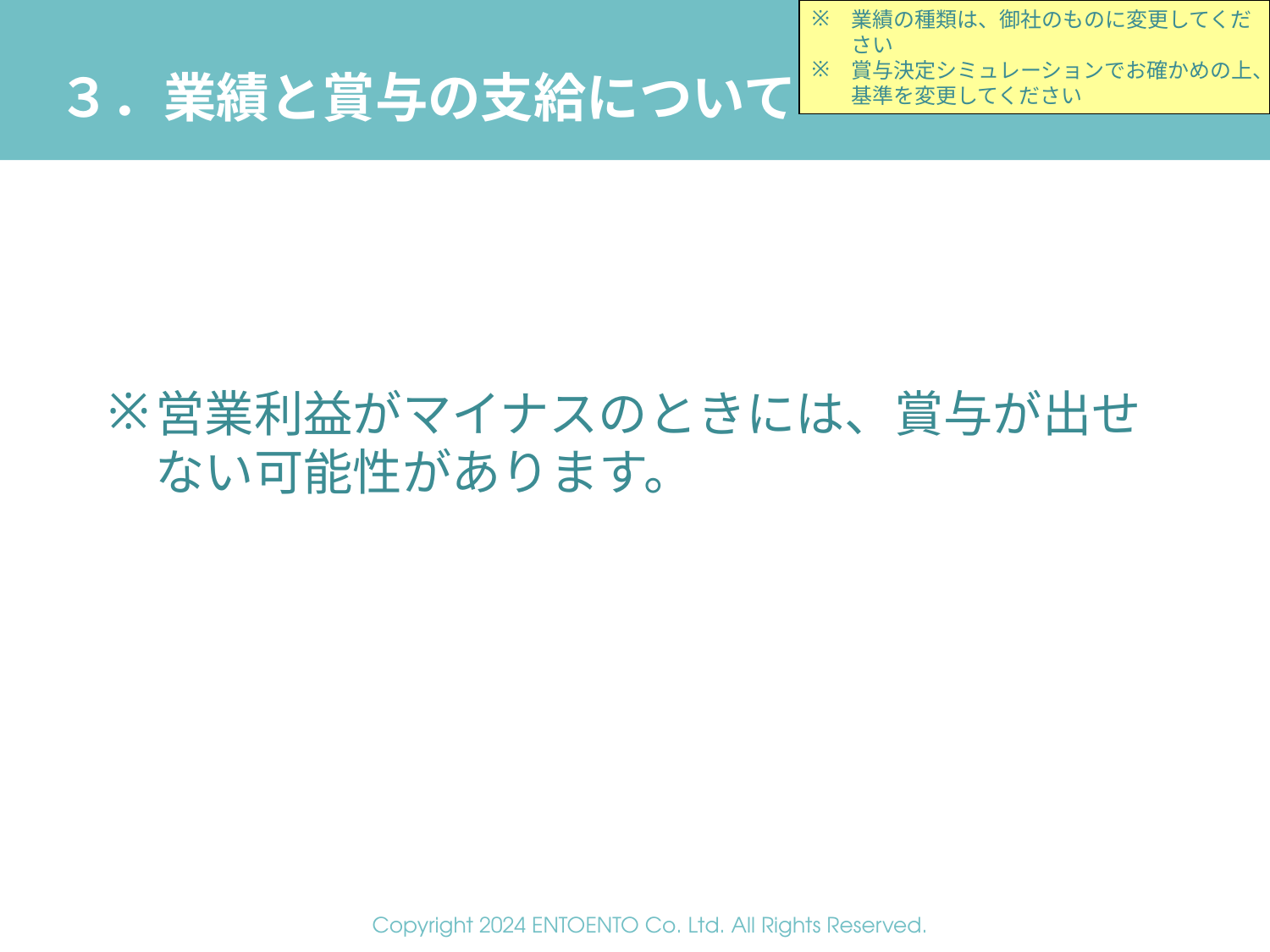

業績の種類は、御社のものに変更してください
賞与決定シミュレーションでお確かめの上、基準を変更してください
# ３．業績と賞与の支給について
営業利益がマイナスのときには、賞与が出せない可能性があります。

Copyright 2024 ENTOENTO Co. Ltd. All Rights Reserved.